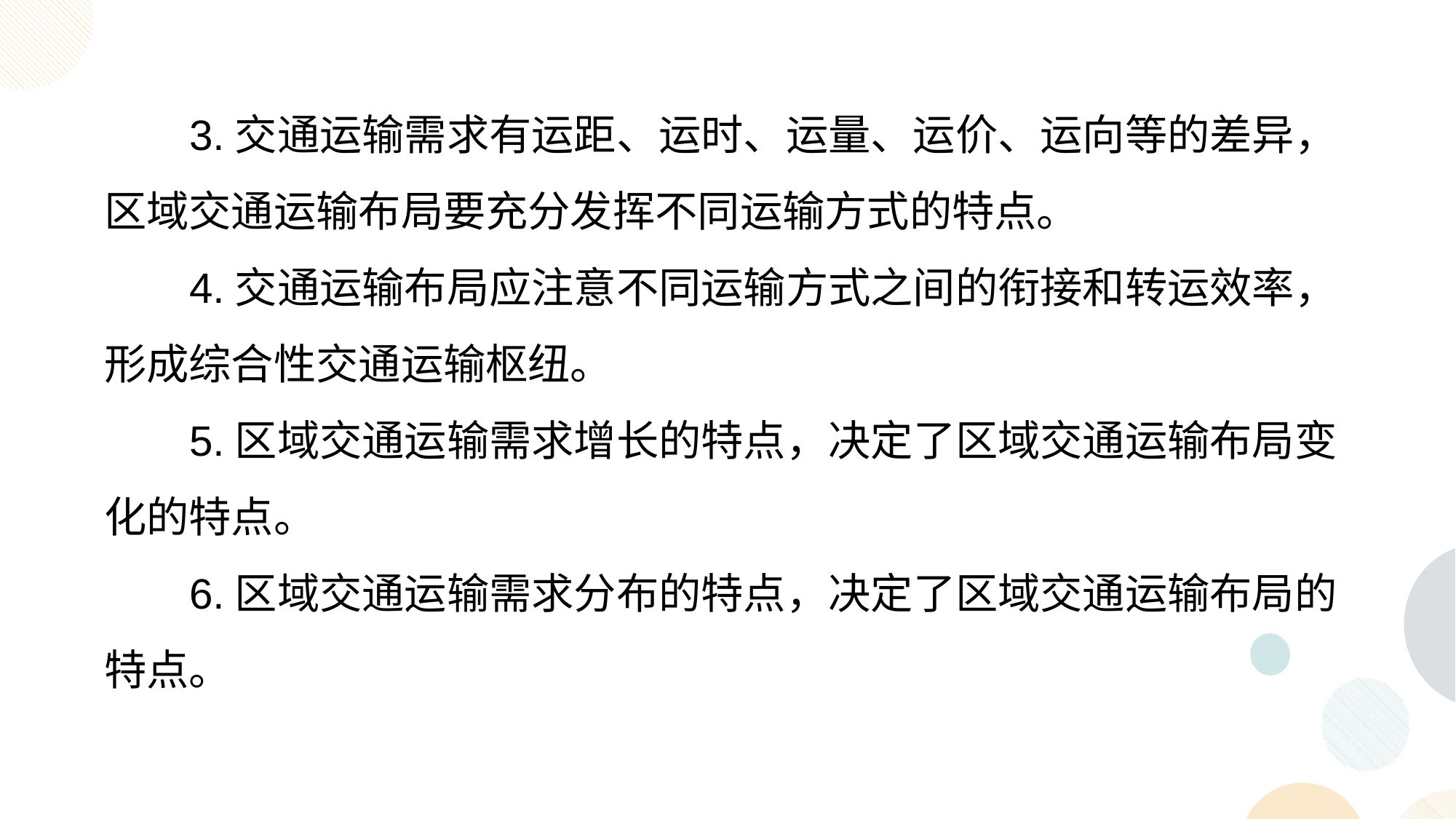

3.交通运输需求有运距、运时、运量、运价、运向等的差异，区域交通运输布局要充分发挥不同运输方式的特点。
4.交通运输布局应注意不同运输方式之间的衔接和转运效率，形成综合性交通运输枢纽。
5.区域交通运输需求增长的特点，决定了区域交通运输布局变化的特点。
6.区域交通运输需求分布的特点，决定了区域交通运输布局的特点。